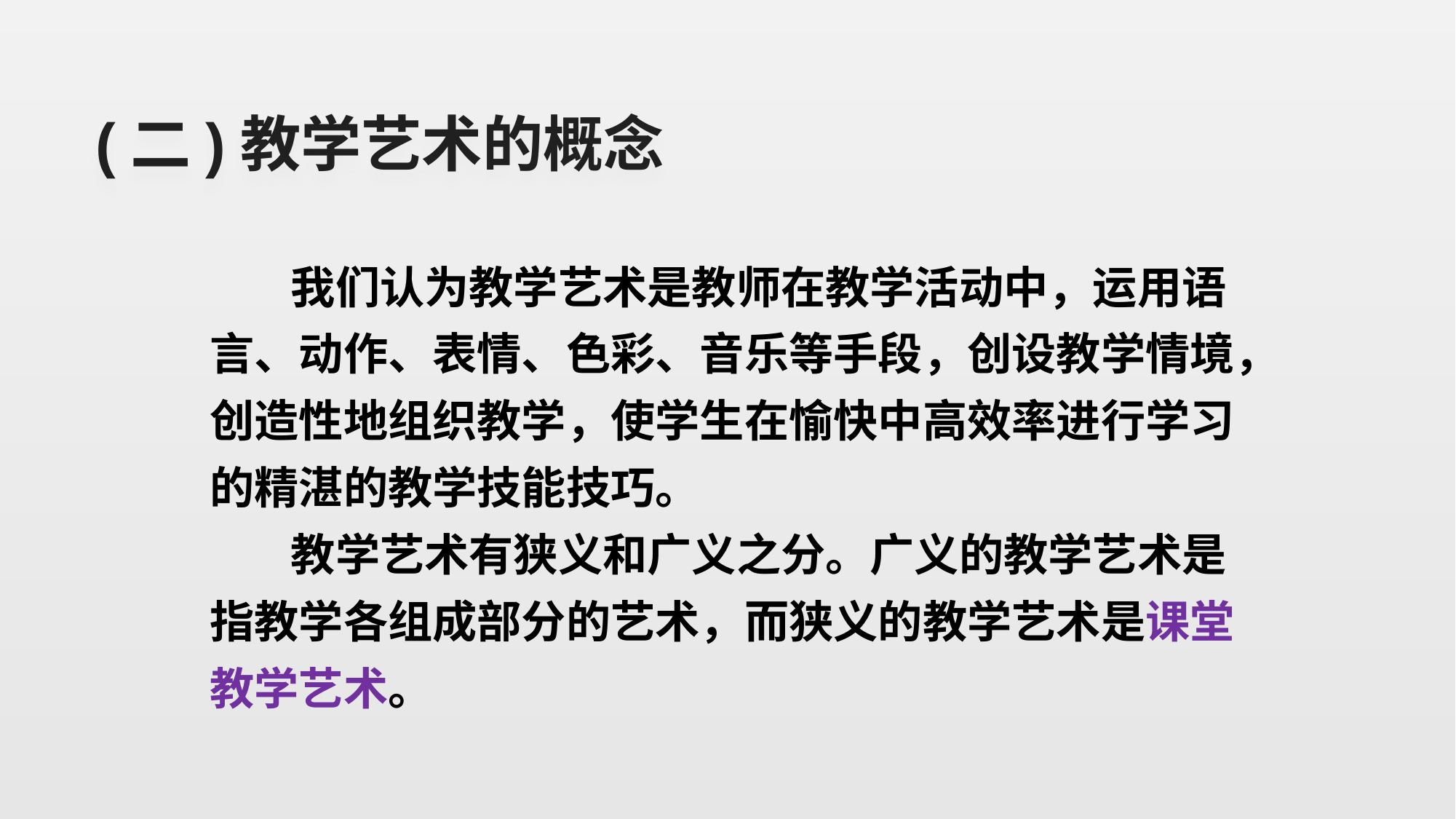

# (二)教学艺术的概念
       我们认为教学艺术是教师在教学活动中，运用语言、动作、表情、色彩、音乐等手段，创设教学情境，创造性地组织教学，使学生在愉快中高效率进行学习的精湛的教学技能技巧。
       教学艺术有狭义和广义之分。广义的教学艺术是指教学各组成部分的艺术，而狭义的教学艺术是课堂教学艺术。